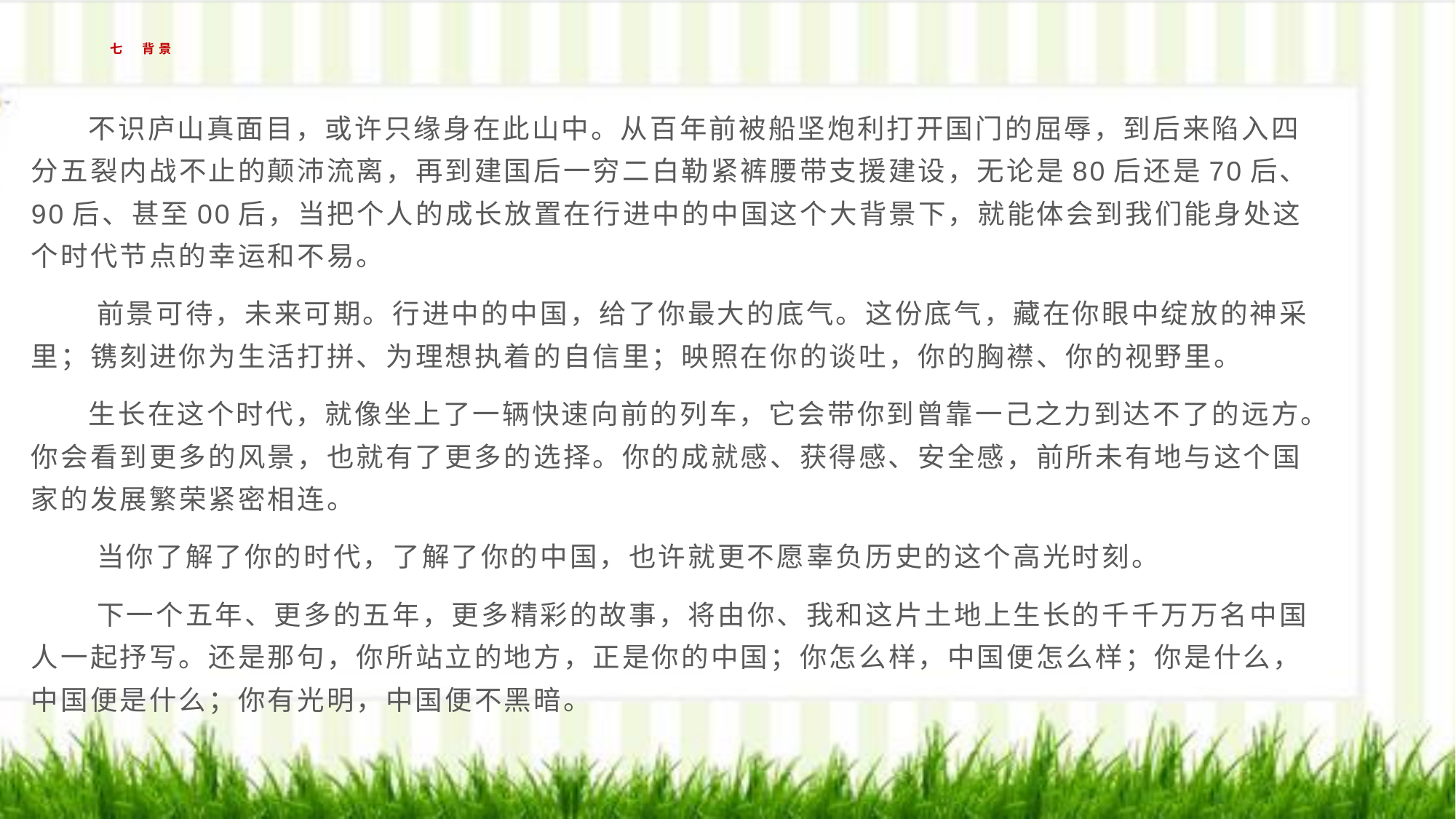

# 七  背景
      不识庐山真面目，或许只缘身在此山中。从百年前被船坚炮利打开国门的屈辱，到后来陷入四分五裂内战不止的颠沛流离，再到建国后一穷二白勒紧裤腰带支援建设，无论是80后还是70后、90后、甚至00后，当把个人的成长放置在行进中的中国这个大背景下，就能体会到我们能身处这个时代节点的幸运和不易。
       前景可待，未来可期。行进中的中国，给了你最大的底气。这份底气，藏在你眼中绽放的神采里；镌刻进你为生活打拼、为理想执着的自信里；映照在你的谈吐，你的胸襟、你的视野里。
      生长在这个时代，就像坐上了一辆快速向前的列车，它会带你到曾靠一己之力到达不了的远方。你会看到更多的风景，也就有了更多的选择。你的成就感、获得感、安全感，前所未有地与这个国家的发展繁荣紧密相连。
       当你了解了你的时代，了解了你的中国，也许就更不愿辜负历史的这个高光时刻。
       下一个五年、更多的五年，更多精彩的故事，将由你、我和这片土地上生长的千千万万名中国人一起抒写。还是那句，你所站立的地方，正是你的中国；你怎么样，中国便怎么样；你是什么，中国便是什么；你有光明，中国便不黑暗。